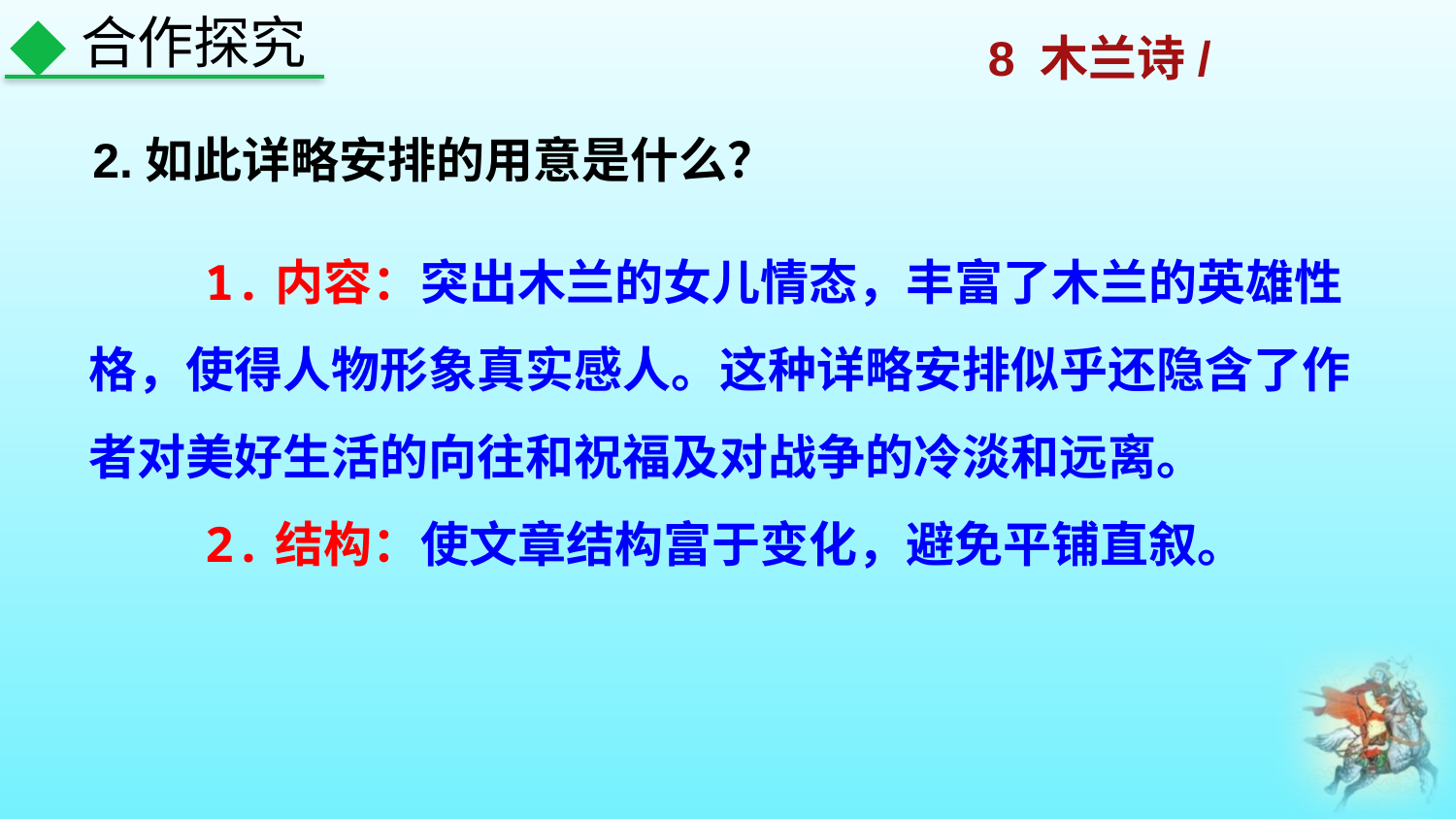

合作探究

2.如此详略安排的用意是什么？
    1.内容：突出木兰的女儿情态，丰富了木兰的英雄性格，使得人物形象真实感人。这种详略安排似乎还隐含了作者对美好生活的向往和祝福及对战争的冷淡和远离。
    2.结构：使文章结构富于变化，避免平铺直叙。